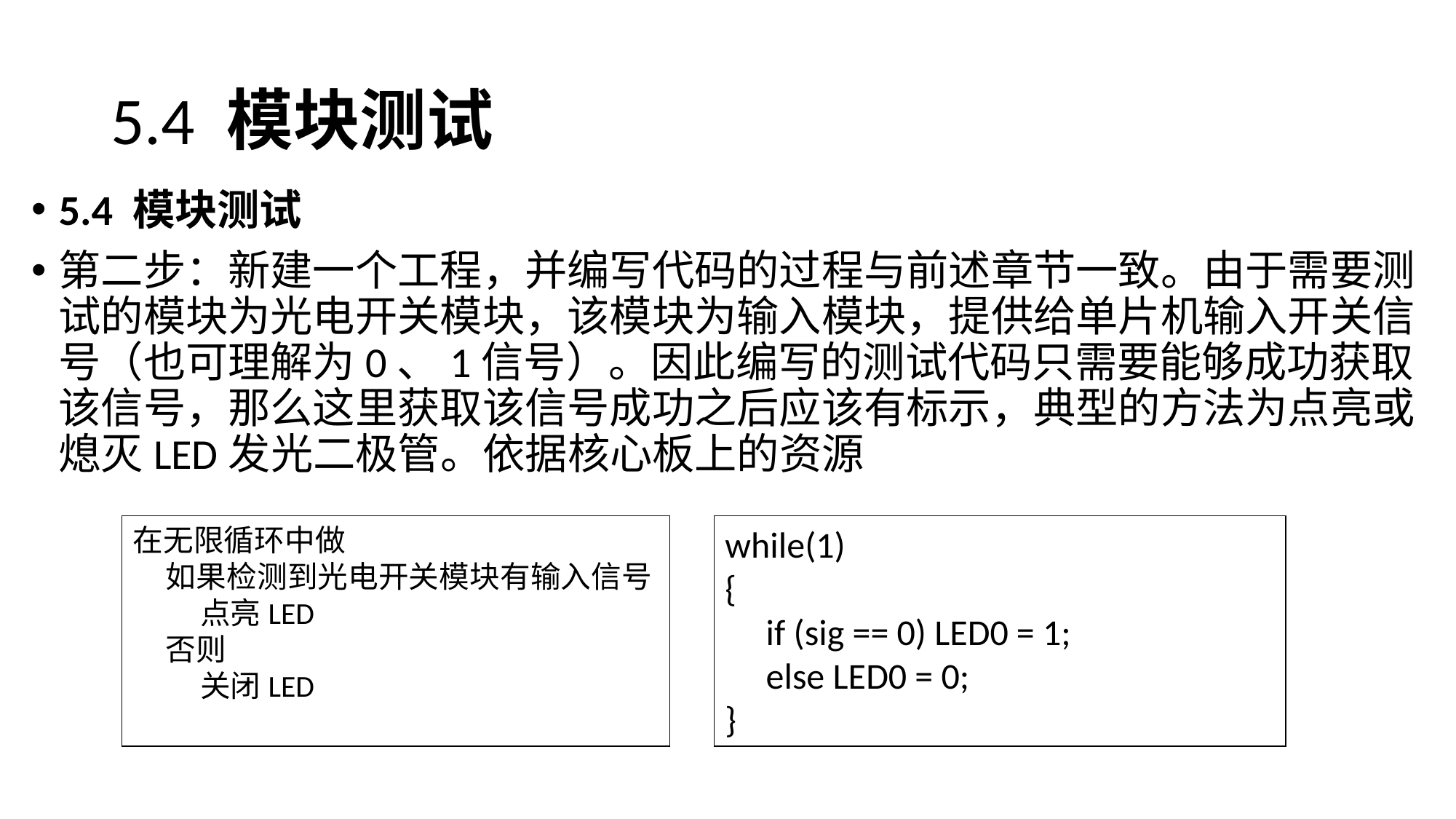

# 5.4 模块测试
5.4 模块测试
第二步：新建一个工程，并编写代码的过程与前述章节一致。由于需要测试的模块为光电开关模块，该模块为输入模块，提供给单片机输入开关信号（也可理解为0、1信号）。因此编写的测试代码只需要能够成功获取该信号，那么这里获取该信号成功之后应该有标示，典型的方法为点亮或熄灭LED发光二极管。依据核心板上的资源

while(1)
{
     if (sig == 0) LED0 = 1;
     else LED0 = 0;
}
在无限循环中做
如果检测到光电开关模块有输入信号
    点亮LED
否则
    关闭LED